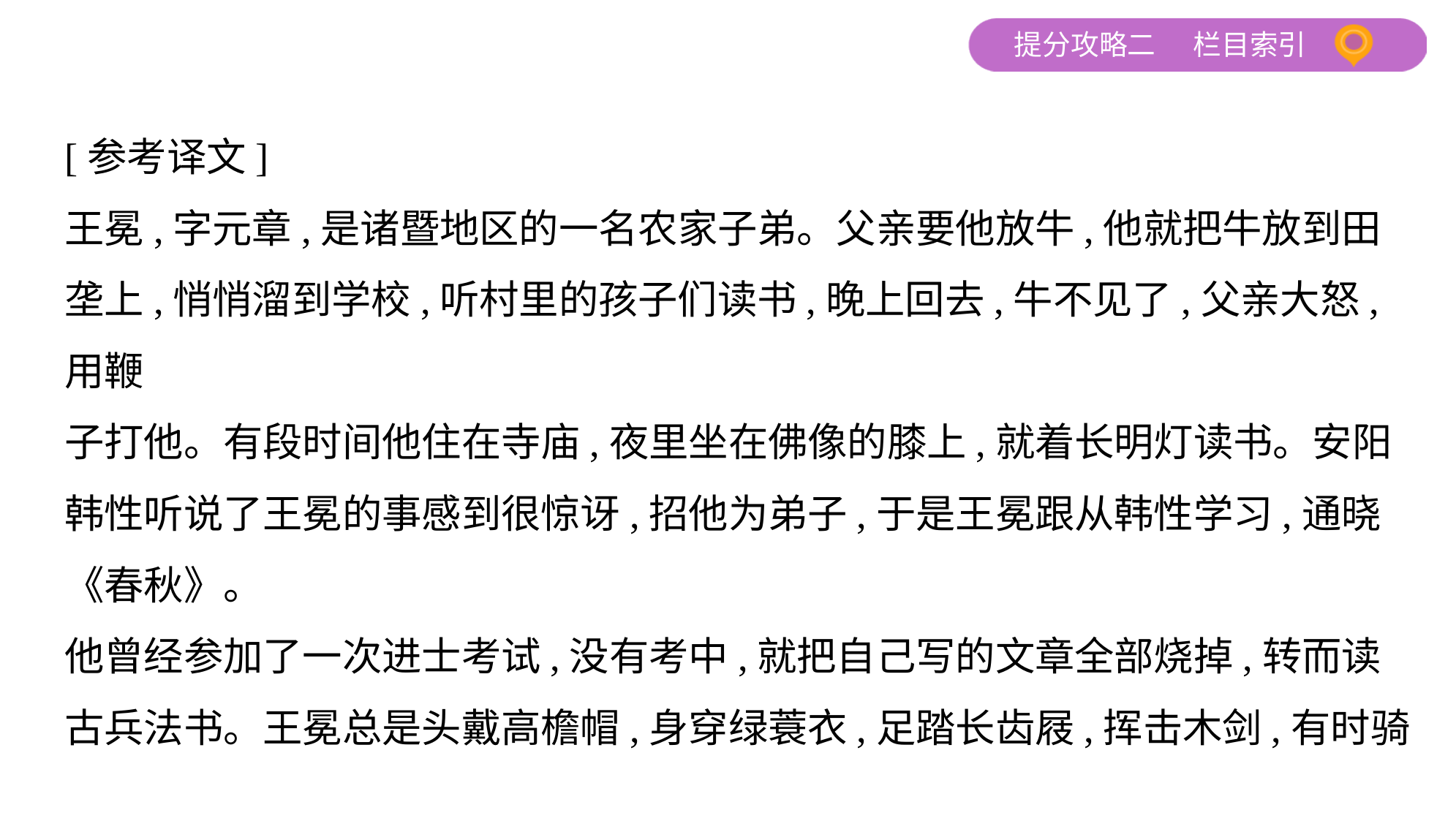

[参考译文]
王冕,字元章,是诸暨地区的一名农家子弟。父亲要他放牛,他就把牛放到田
垄上,悄悄溜到学校,听村里的孩子们读书,晚上回去,牛不见了,父亲大怒,用鞭
子打他。有段时间他住在寺庙,夜里坐在佛像的膝上,就着长明灯读书。安阳
韩性听说了王冕的事感到很惊讶,招他为弟子,于是王冕跟从韩性学习,通晓
《春秋》。
他曾经参加了一次进士考试,没有考中,就把自己写的文章全部烧掉,转而读
古兵法书。王冕总是头戴高檐帽,身穿绿蓑衣,足踏长齿屐,挥击木剑,有时骑